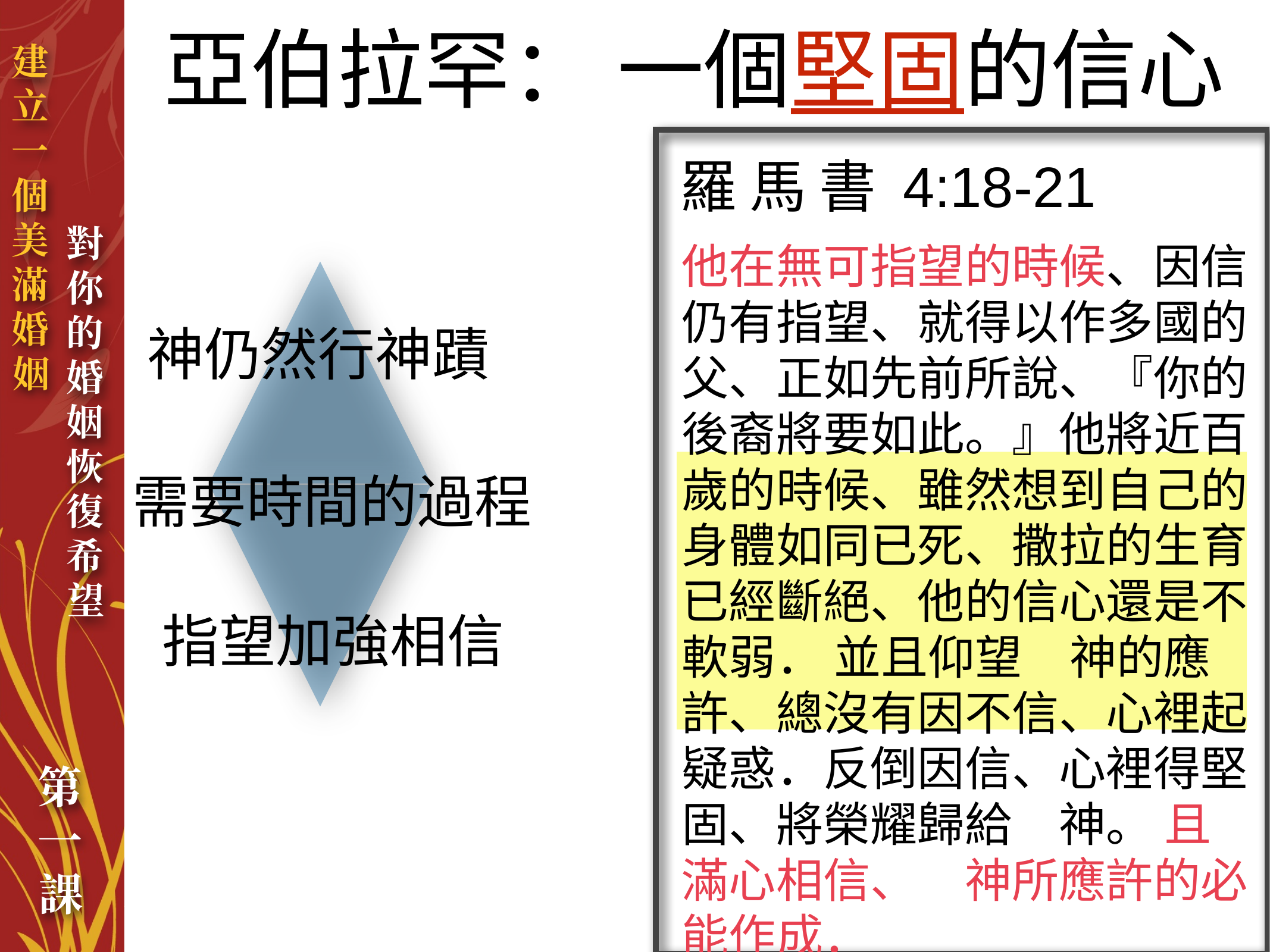

亞伯拉罕： 一個堅固的信心

羅 馬 書 4:18-21
他在無可指望的時候、因信仍有指望、就得以作多國的父、正如先前所說、『你的後裔將要如此。』他將近百歲的時候、雖然想到自己的身體如同已死、撒拉的生育已經斷絕、他的信心還是不軟弱． 並且仰望　神的應許、總沒有因不信、心裡起疑惑．反倒因信、心裡得堅固、將榮耀歸給　神。 且滿心相信、　神所應許的必能作成．

神仍然行神蹟

需要時間的過程

指望加強相信